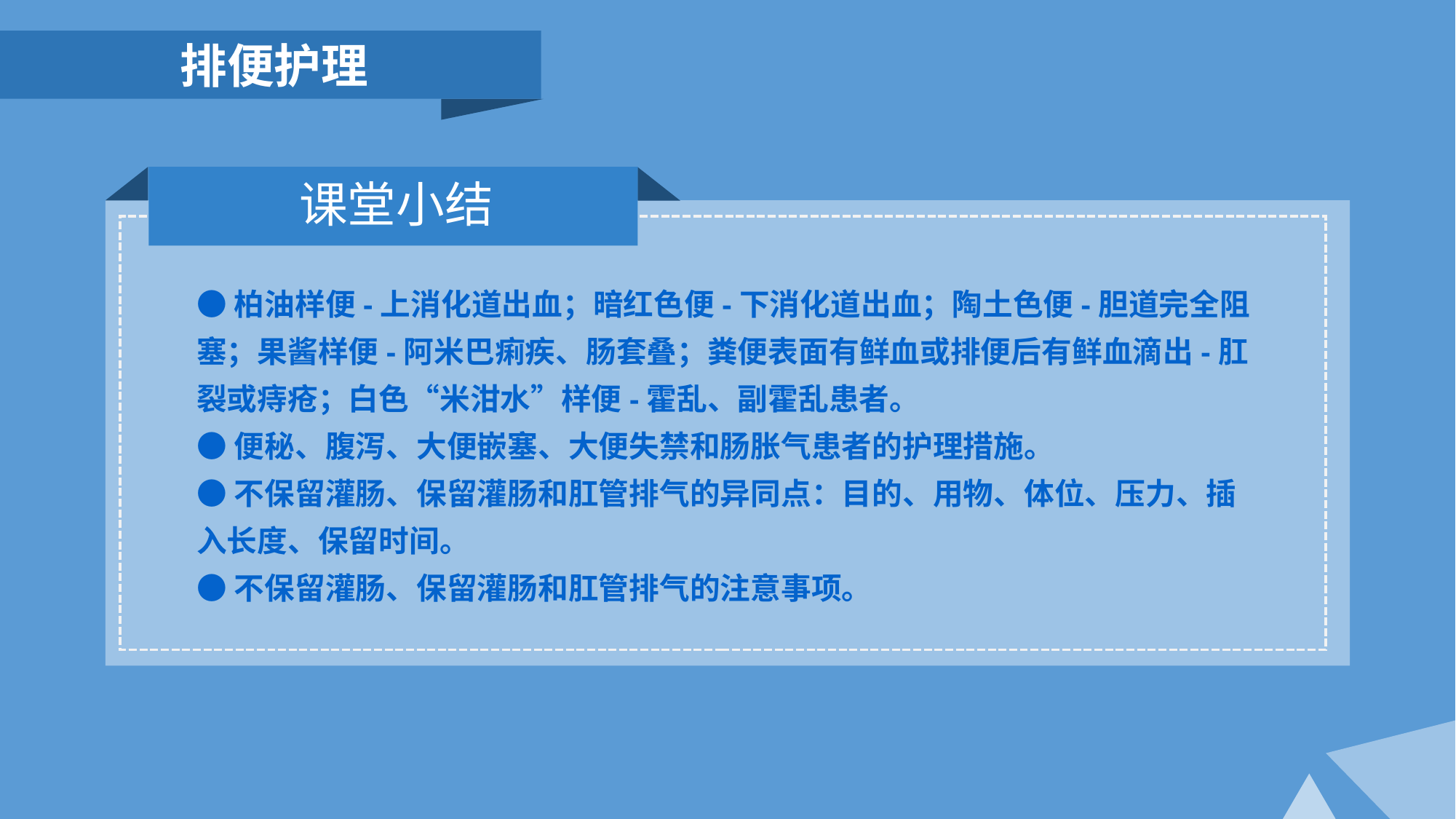

排便护理

课堂小结

●柏油样便-上消化道出血；暗红色便-下消化道出血；陶土色便-胆道完全阻塞；果酱样便-阿米巴痢疾、肠套叠；粪便表面有鲜血或排便后有鲜血滴出-肛裂或痔疮；白色“米泔水”样便-霍乱、副霍乱患者。
●便秘、腹泻、大便嵌塞、大便失禁和肠胀气患者的护理措施。
●不保留灌肠、保留灌肠和肛管排气的异同点：目的、用物、体位、压力、插入长度、保留时间。
●不保留灌肠、保留灌肠和肛管排气的注意事项。